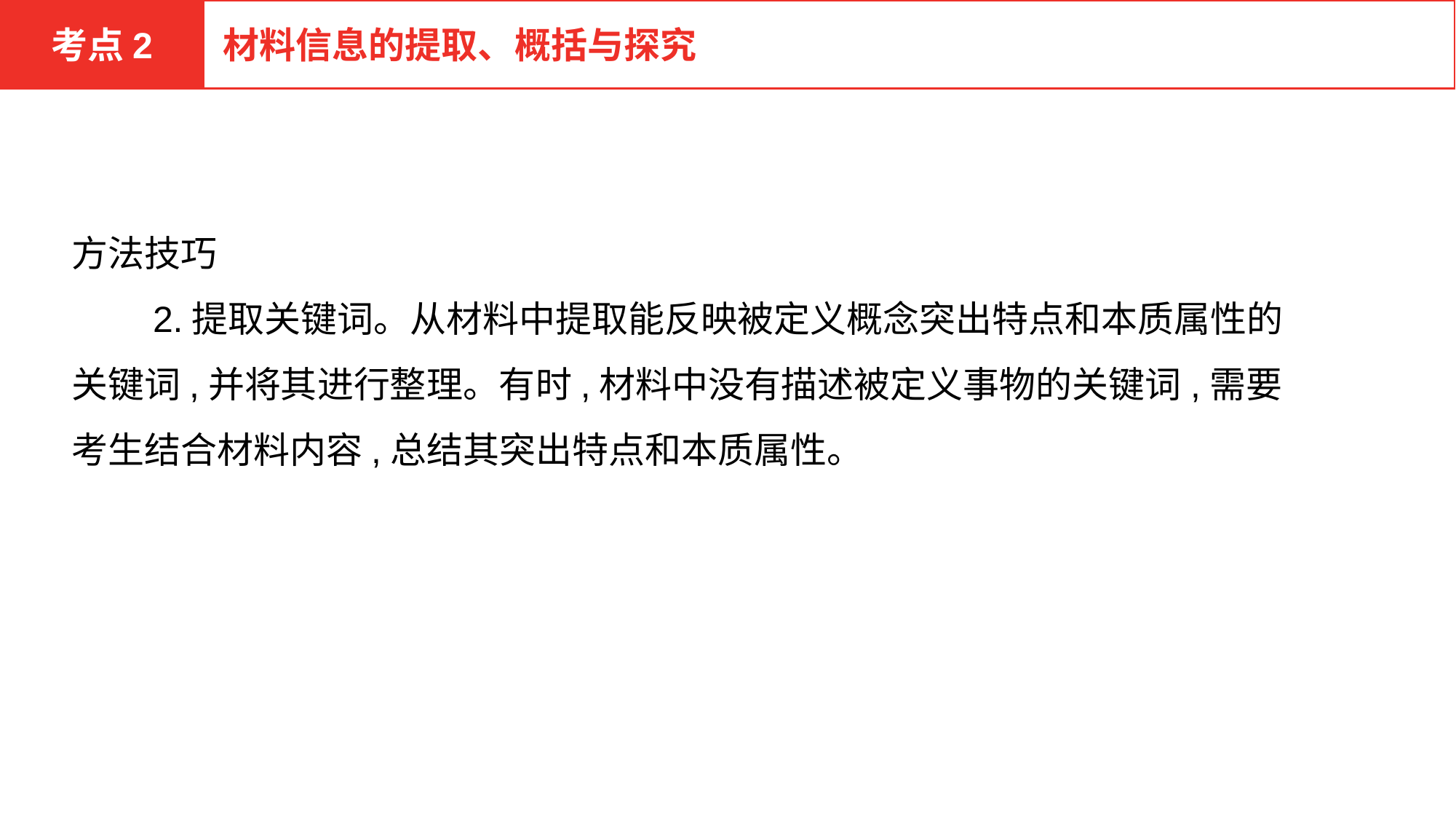

考点2
材料信息的提取、概括与探究
方法技巧
　　2.提取关键词。从材料中提取能反映被定义概念突出特点和本质属性的关键词,并将其进行整理。有时,材料中没有描述被定义事物的关键词,需要考生结合材料内容,总结其突出特点和本质属性。